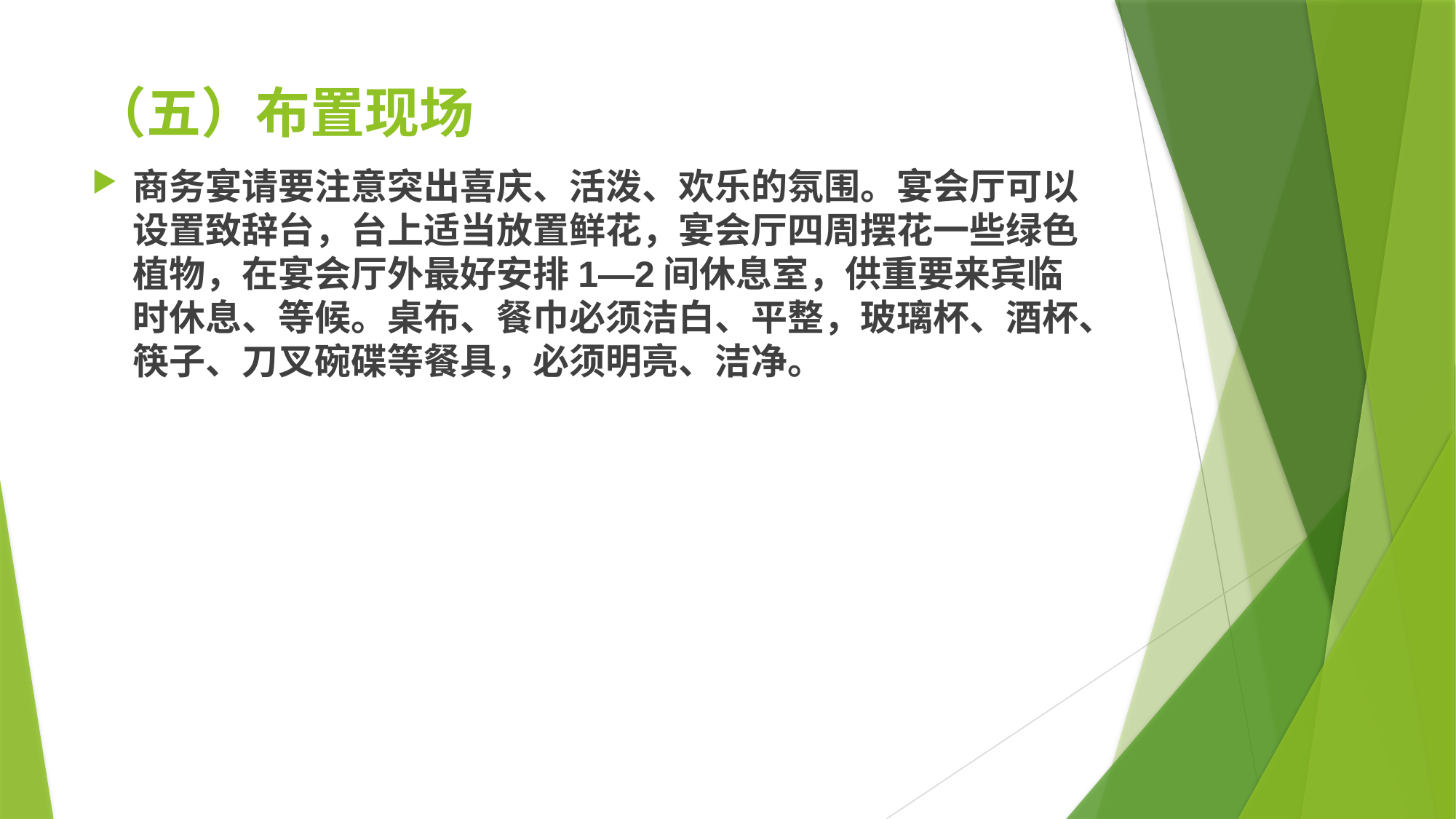

# （五）布置现场
商务宴请要注意突出喜庆、活泼、欢乐的氛围。宴会厅可以设置致辞台，台上适当放置鲜花，宴会厅四周摆花一些绿色植物，在宴会厅外最好安排1—2间休息室，供重要来宾临时休息、等候。桌布、餐巾必须洁白、平整，玻璃杯、酒杯、筷子、刀叉碗碟等餐具，必须明亮、洁净。